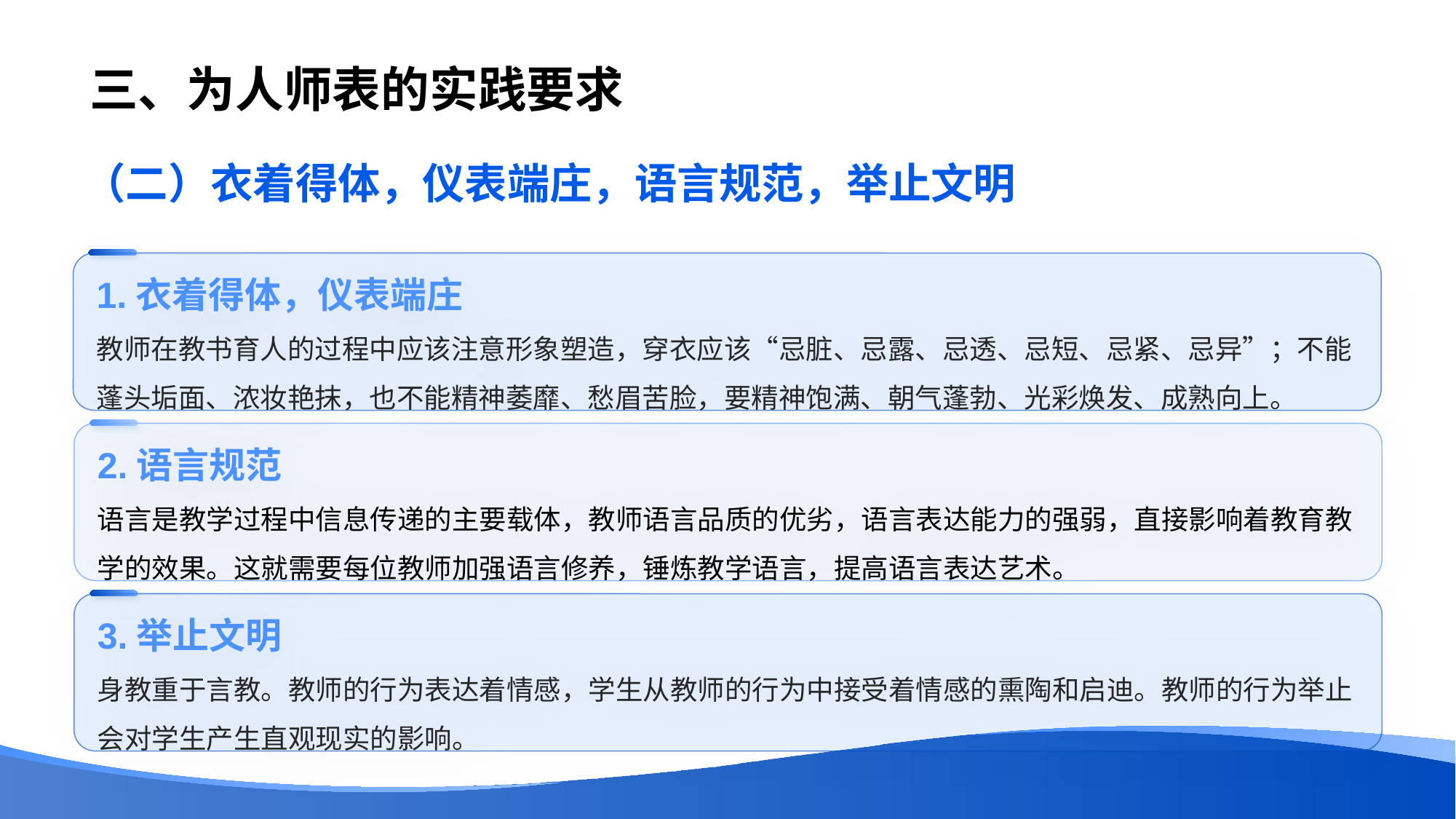

# 三、为人师表的实践要求
（二）衣着得体，仪表端庄，语言规范，举止文明

1.衣着得体，仪表端庄
教师在教书育人的过程中应该注意形象塑造，穿衣应该“忌脏、忌露、忌透、忌短、忌紧、忌异”；不能蓬头垢面、浓妆艳抹，也不能精神萎靡、愁眉苦脸，要精神饱满、朝气蓬勃、光彩焕发、成熟向上。

2.语言规范
语言是教学过程中信息传递的主要载体，教师语言品质的优劣，语言表达能力的强弱，直接影响着教育教学的效果。这就需要每位教师加强语言修养，锤炼教学语言，提高语言表达艺术。

3.举止文明
身教重于言教。教师的行为表达着情感，学生从教师的行为中接受着情感的熏陶和启迪。教师的行为举止会对学生产生直观现实的影响。